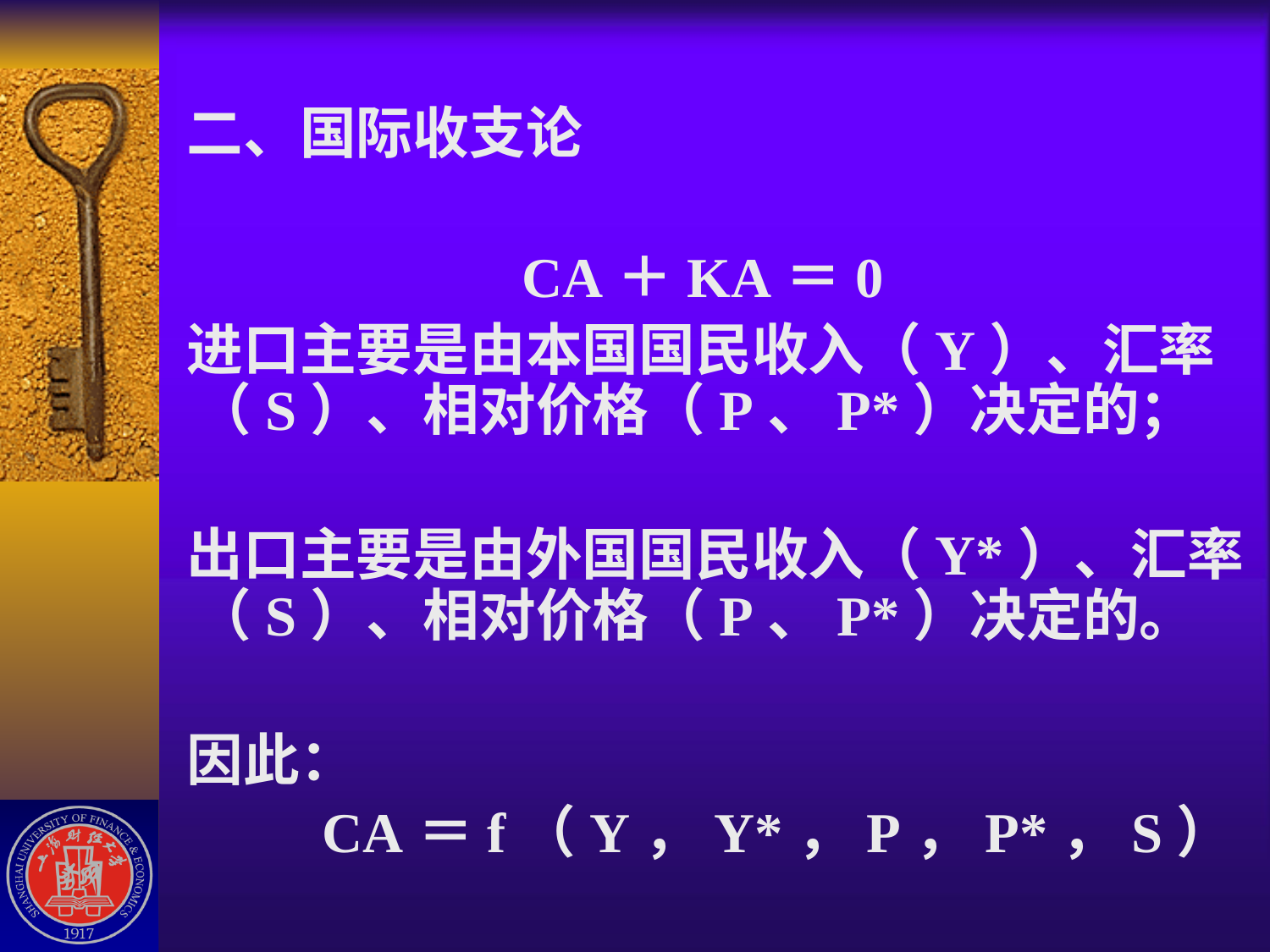

二、国际收支论

CA＋KA＝0
  进口主要是由本国国民收入（Y）、汇率（S）、相对价格（P、P*）决定的；

  出口主要是由外国国民收入（Y*）、汇率（S）、相对价格（P、P*）决定的。

  因此：
		CA＝f（Y，Y*，P，P*，S）